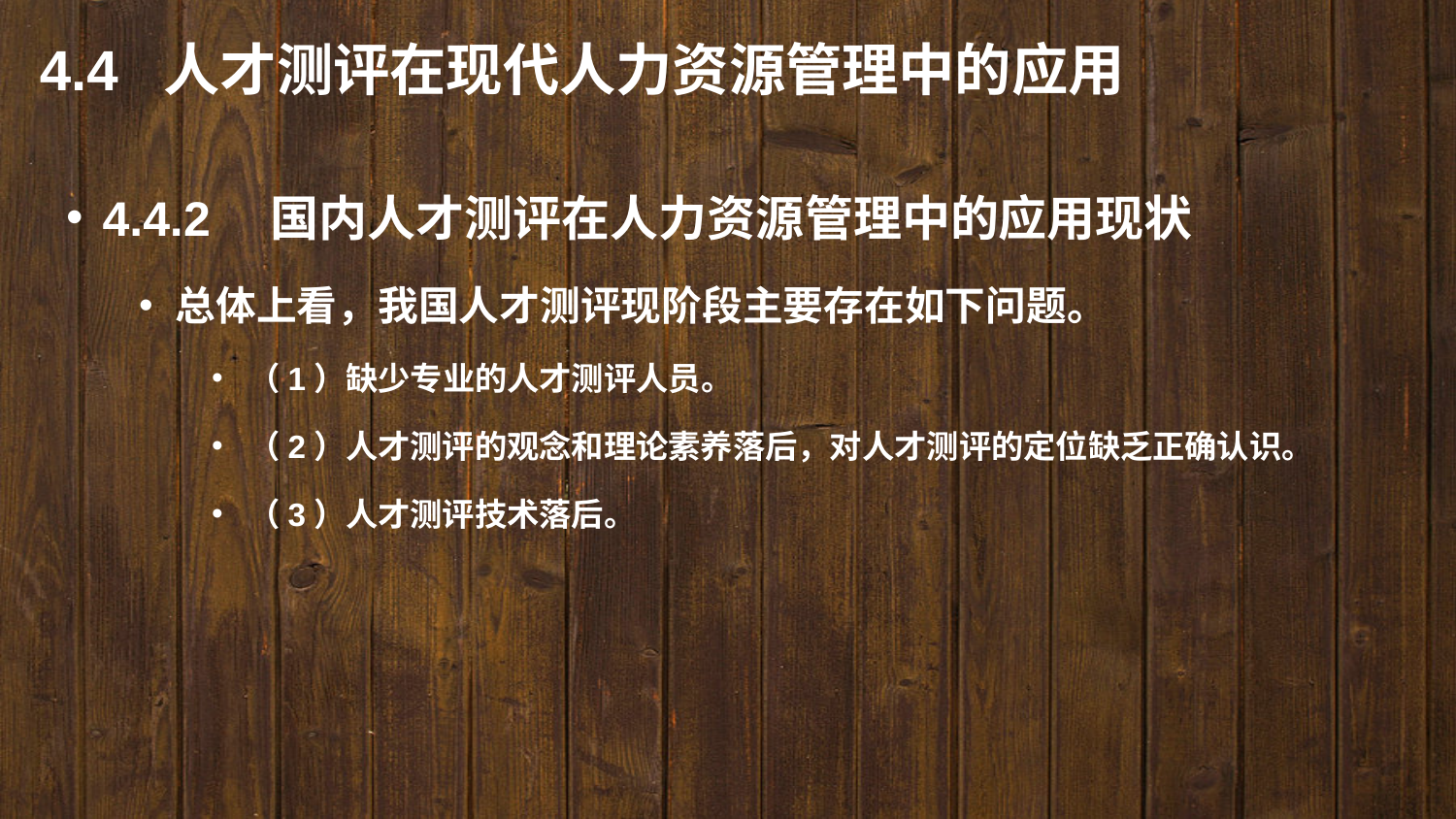

4.4  人才测评在现代人力资源管理中的应用
4.4.2　国内人才测评在人力资源管理中的应用现状
总体上看，我国人才测评现阶段主要存在如下问题。
（1）缺少专业的人才测评人员。
（2）人才测评的观念和理论素养落后，对人才测评的定位缺乏正确认识。
（3）人才测评技术落后。